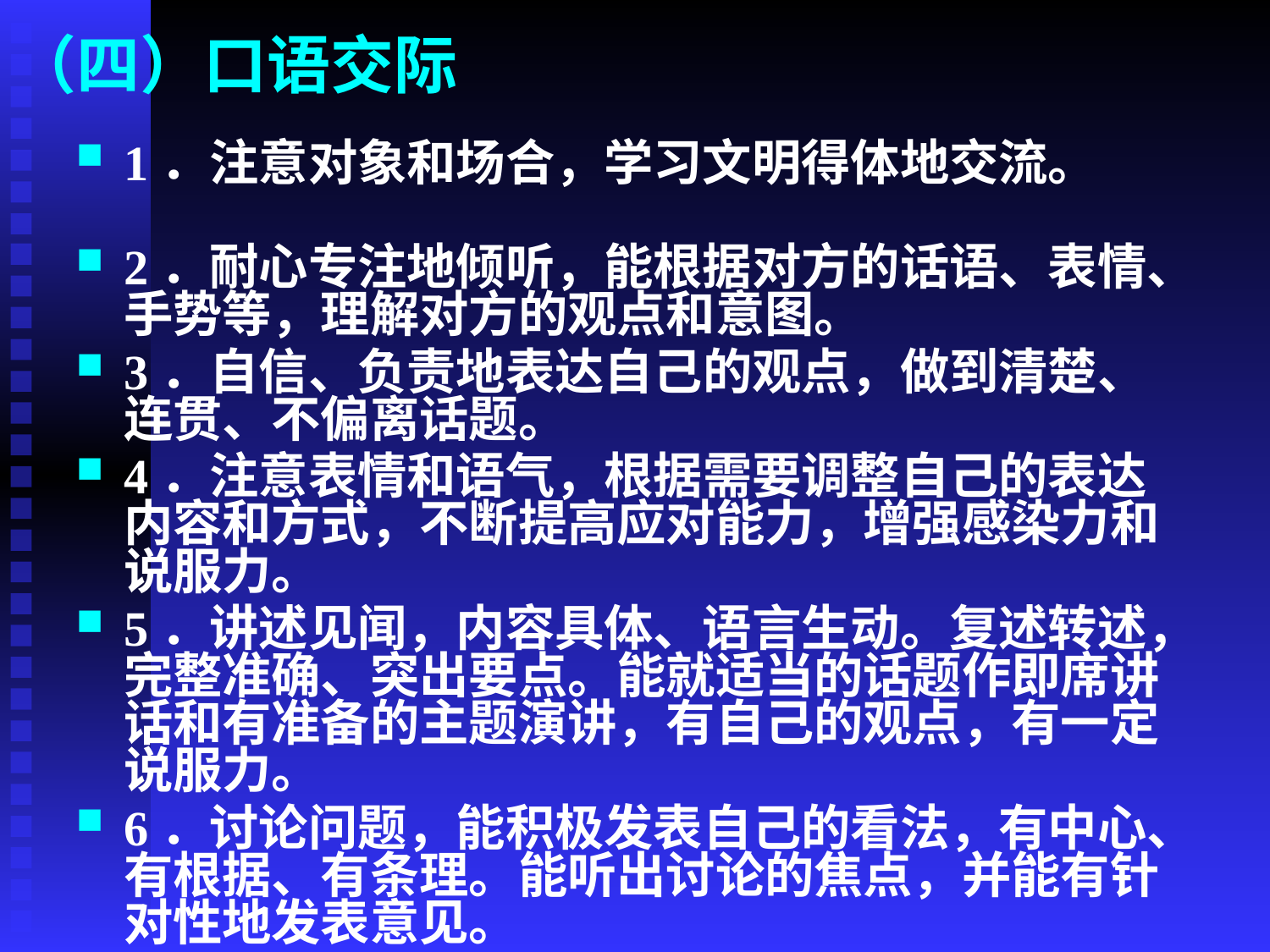

# （四）口语交际
1．注意对象和场合，学习文明得体地交流。
2．耐心专注地倾听，能根据对方的话语、表情、手势等，理解对方的观点和意图。
3．自信、负责地表达自己的观点，做到清楚、连贯、不偏离话题。
4．注意表情和语气，根据需要调整自己的表达内容和方式，不断提高应对能力，增强感染力和说服力。
5．讲述见闻，内容具体、语言生动。复述转述，完整准确、突出要点。能就适当的话题作即席讲话和有准备的主题演讲，有自己的观点，有一定说服力。
6．讨论问题，能积极发表自己的看法，有中心、有根据、有条理。能听出讨论的焦点，并能有针对性地发表意见。